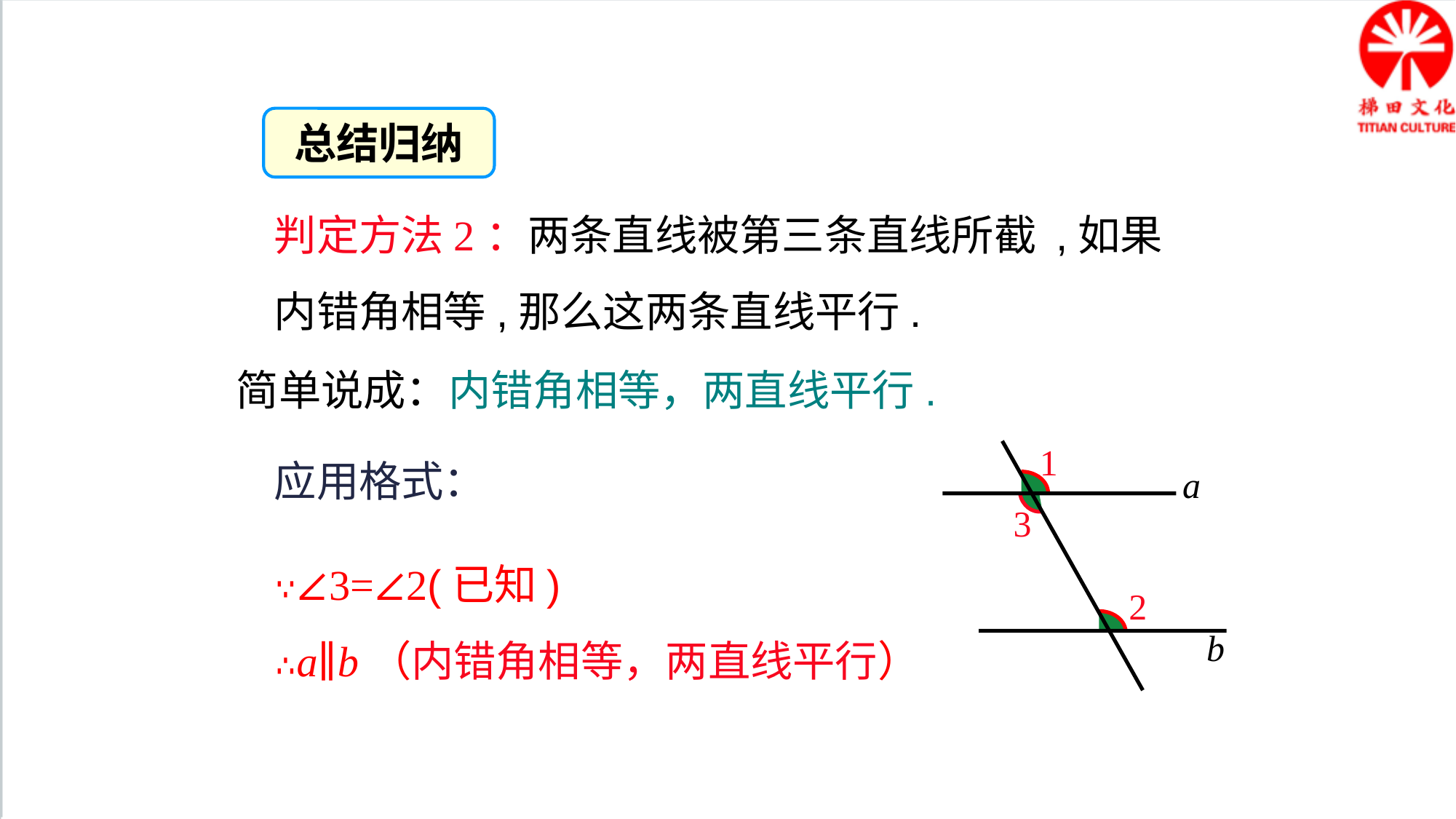

总结归纳
判定方法2：两条直线被第三条直线所截 ,如果内错角相等,那么这两条直线平行.
    简单说成：内错角相等，两直线平行.
1

a

2

b

3
应用格式：
∵∠3=∠2(已知)
∴a∥b（内错角相等，两直线平行）